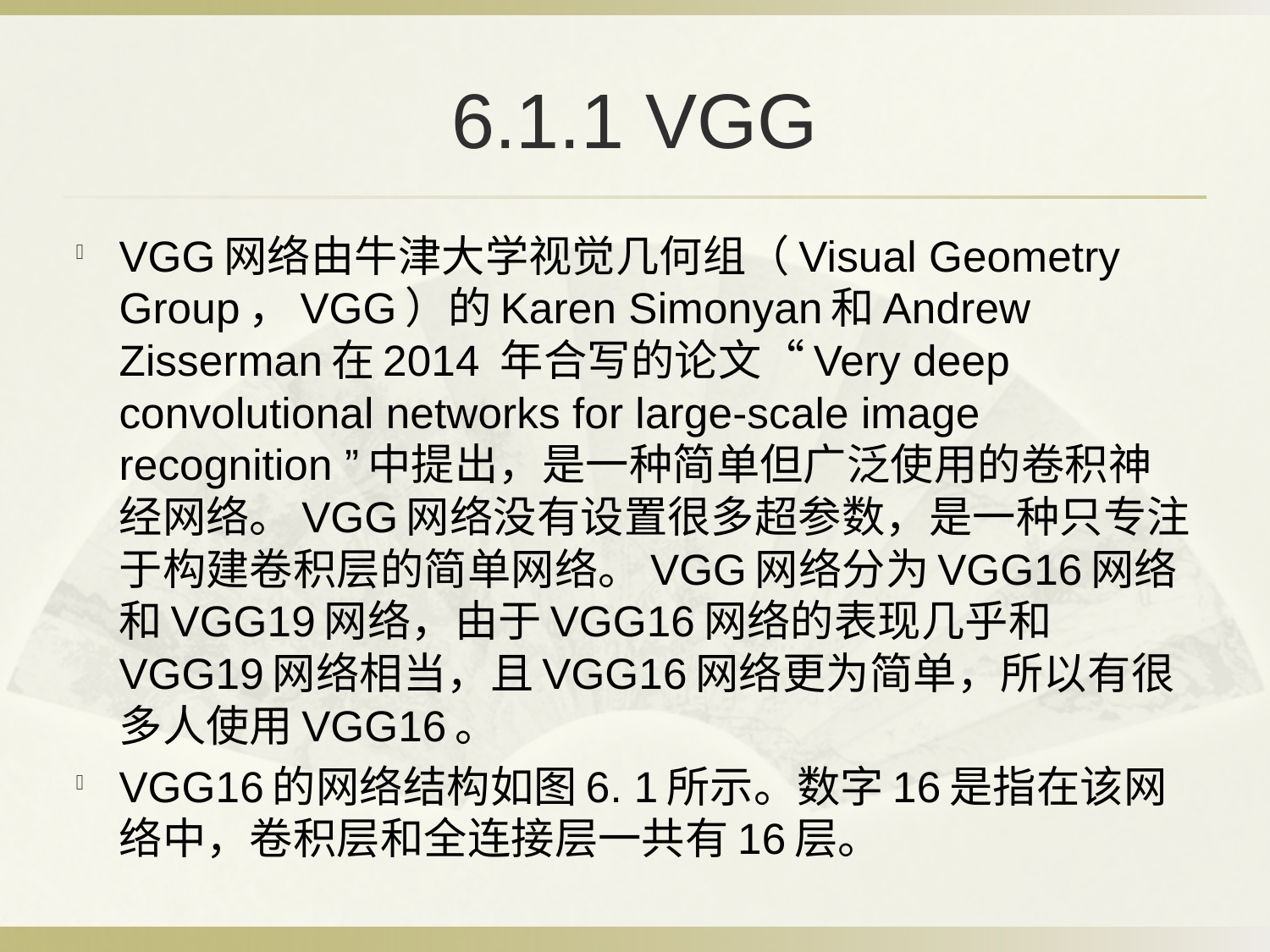

# 6.1.1 VGG
VGG网络由牛津大学视觉几何组（Visual Geometry Group，VGG）的Karen Simonyan和Andrew Zisserman在2014 年合写的论文“Very deep convolutional networks for large-scale image recognition ”中提出，是一种简单但广泛使用的卷积神经网络。VGG网络没有设置很多超参数，是一种只专注于构建卷积层的简单网络。VGG网络分为VGG16网络和VGG19网络，由于VGG16网络的表现几乎和VGG19网络相当，且VGG16网络更为简单，所以有很多人使用VGG16。
VGG16的网络结构如图6. 1所示。数字16是指在该网络中，卷积层和全连接层一共有16层。